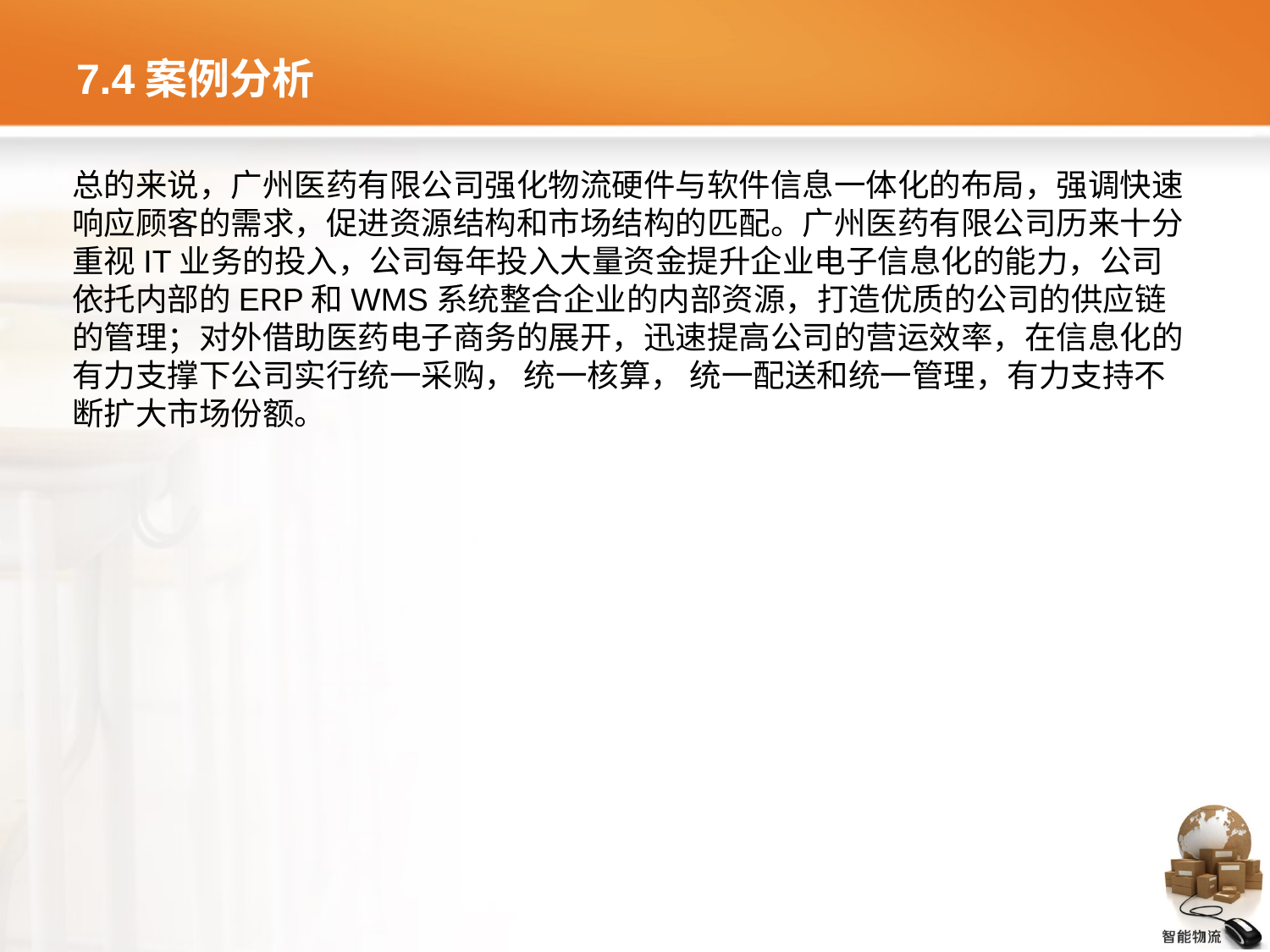

# 7.4案例分析
总的来说，广州医药有限公司强化物流硬件与软件信息一体化的布局，强调快速响应顾客的需求，促进资源结构和市场结构的匹配。广州医药有限公司历来十分重视IT业务的投入，公司每年投入大量资金提升企业电子信息化的能力，公司依托内部的ERP和WMS系统整合企业的内部资源，打造优质的公司的供应链的管理；对外借助医药电子商务的展开，迅速提高公司的营运效率，在信息化的有力支撑下公司实行统一采购， 统一核算， 统一配送和统一管理，有力支持不断扩大市场份额。